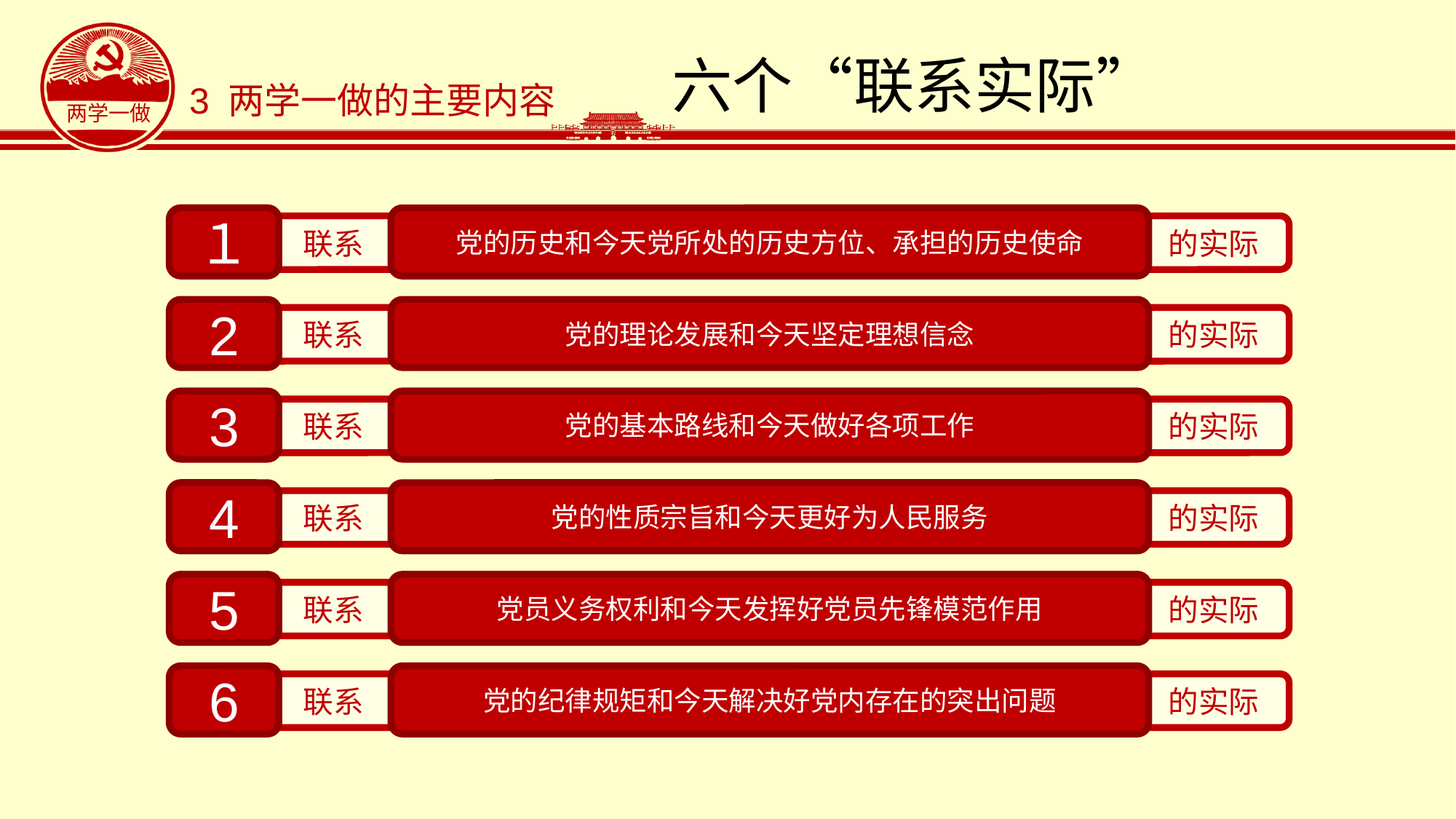

# 六个“联系实际”
3 两学一做的主要内容
１
党的历史和今天党所处的历史方位、承担的历史使命
联系
的实际
2
党的理论发展和今天坚定理想信念
联系
的实际
3
党的基本路线和今天做好各项工作
联系
的实际
4
党的性质宗旨和今天更好为人民服务
联系
的实际
5
党员义务权利和今天发挥好党员先锋模范作用
联系
的实际
6
党的纪律规矩和今天解决好党内存在的突出问题
联系
的实际